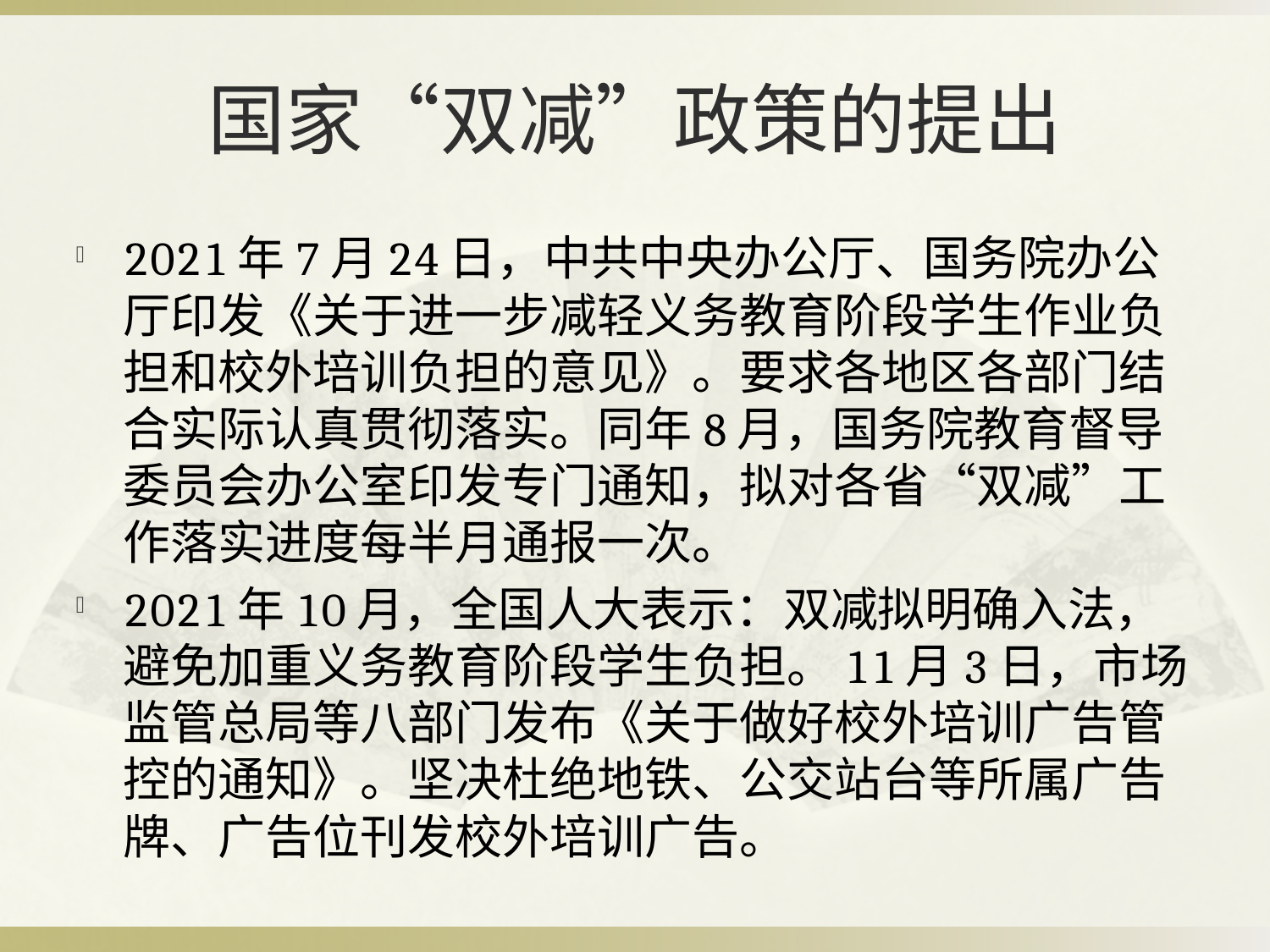

# 国家“双减”政策的提出
2021年7月24日，中共中央办公厅、国务院办公厅印发《关于进一步减轻义务教育阶段学生作业负担和校外培训负担的意见》。要求各地区各部门结合实际认真贯彻落实。同年8月，国务院教育督导委员会办公室印发专门通知，拟对各省“双减”工作落实进度每半月通报一次。
2021年10月，全国人大表示：双减拟明确入法，避免加重义务教育阶段学生负担。11月3日，市场监管总局等八部门发布《关于做好校外培训广告管控的通知》。坚决杜绝地铁、公交站台等所属广告牌、广告位刊发校外培训广告。